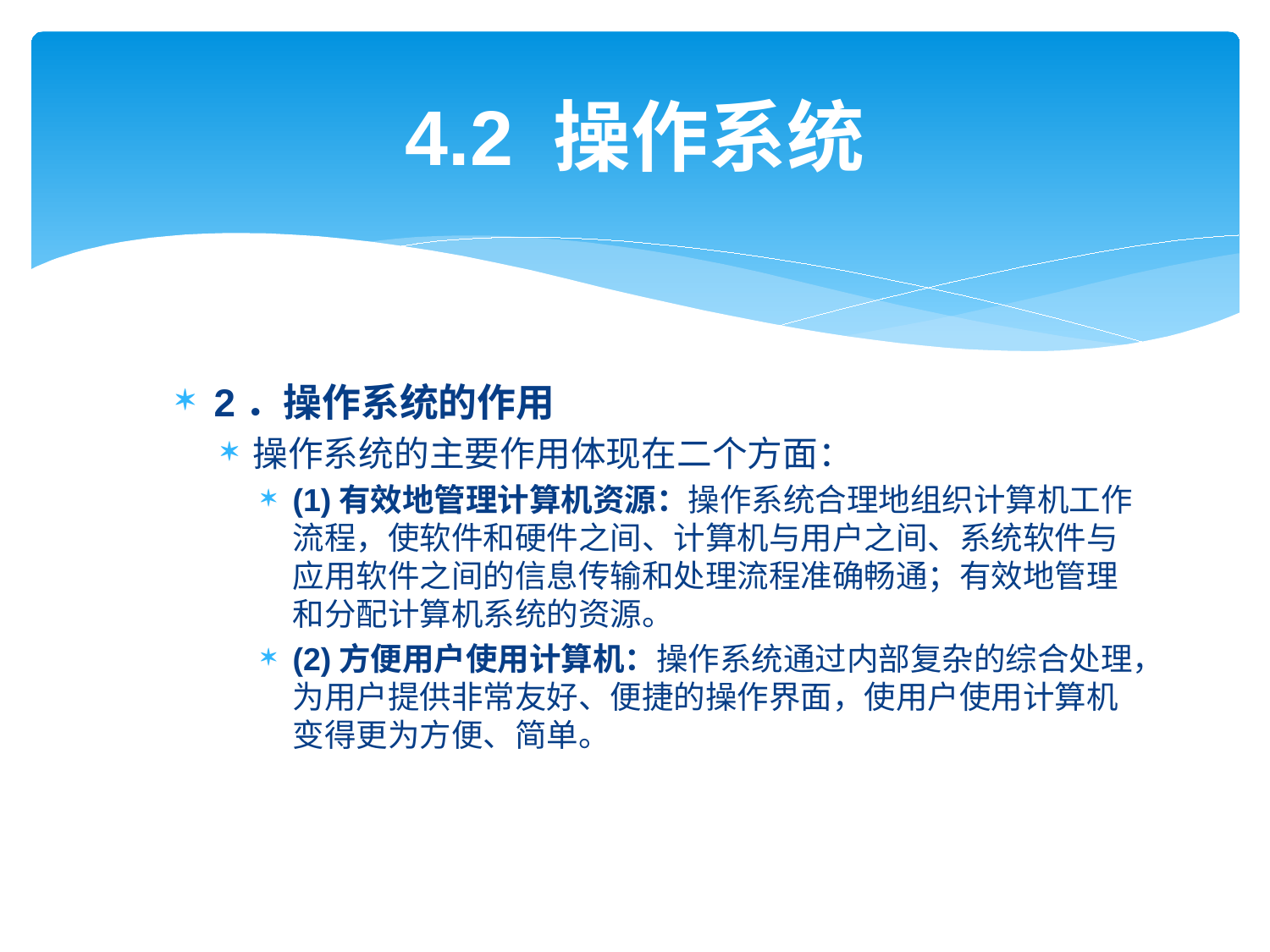

# 4.2 操作系统
2．操作系统的作用
操作系统的主要作用体现在二个方面：
(1)有效地管理计算机资源：操作系统合理地组织计算机工作流程，使软件和硬件之间、计算机与用户之间、系统软件与应用软件之间的信息传输和处理流程准确畅通；有效地管理和分配计算机系统的资源。
(2)方便用户使用计算机：操作系统通过内部复杂的综合处理，为用户提供非常友好、便捷的操作界面，使用户使用计算机变得更为方便、简单。